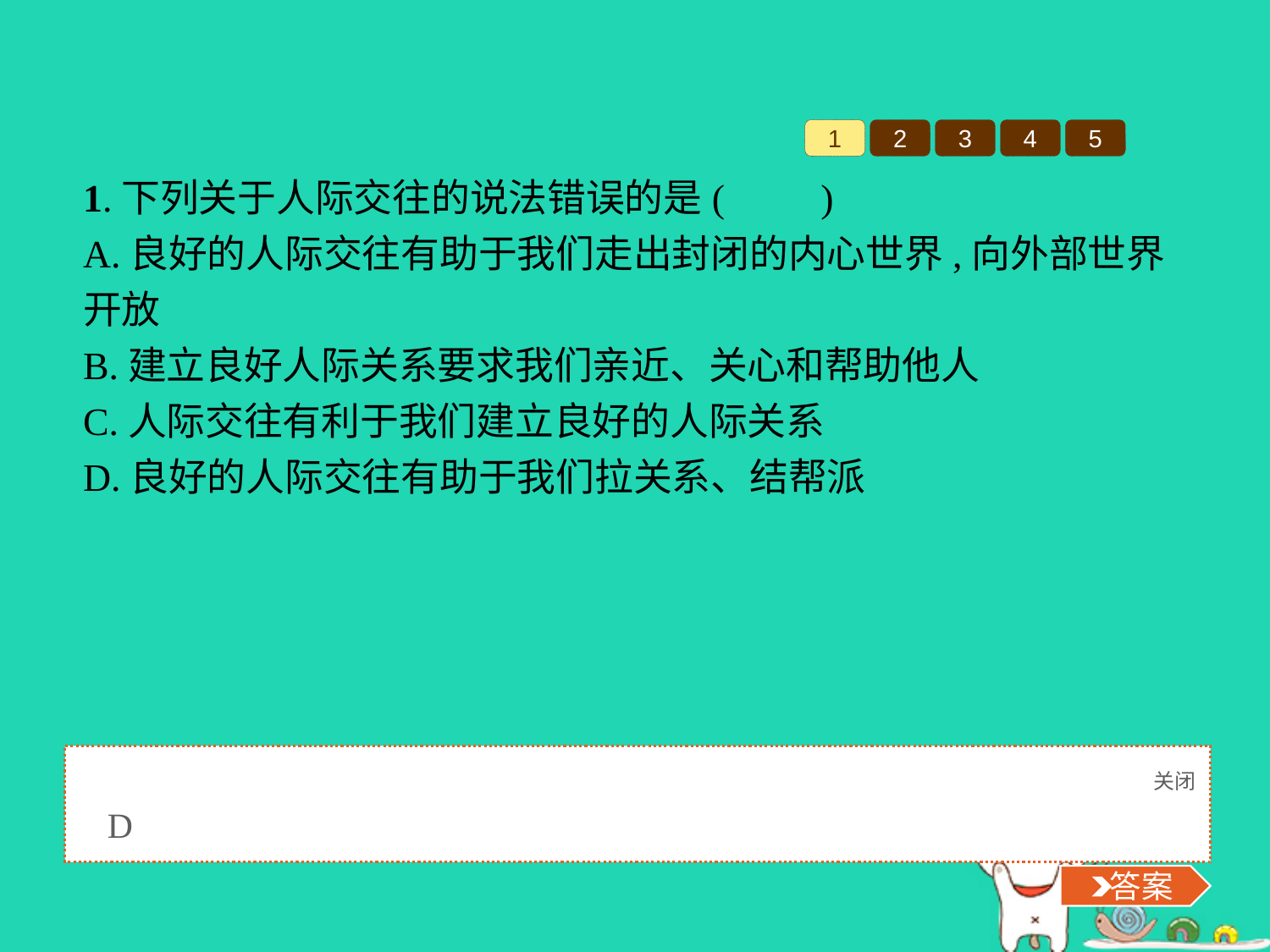

1
2
3
4
5
1.下列关于人际交往的说法错误的是(　　)
A.良好的人际交往有助于我们走出封闭的内心世界,向外部世界开放
B.建立良好人际关系要求我们亲近、关心和帮助他人
C.人际交往有利于我们建立良好的人际关系
D.良好的人际交往有助于我们拉关系、结帮派

关闭
  答案

D
  答案